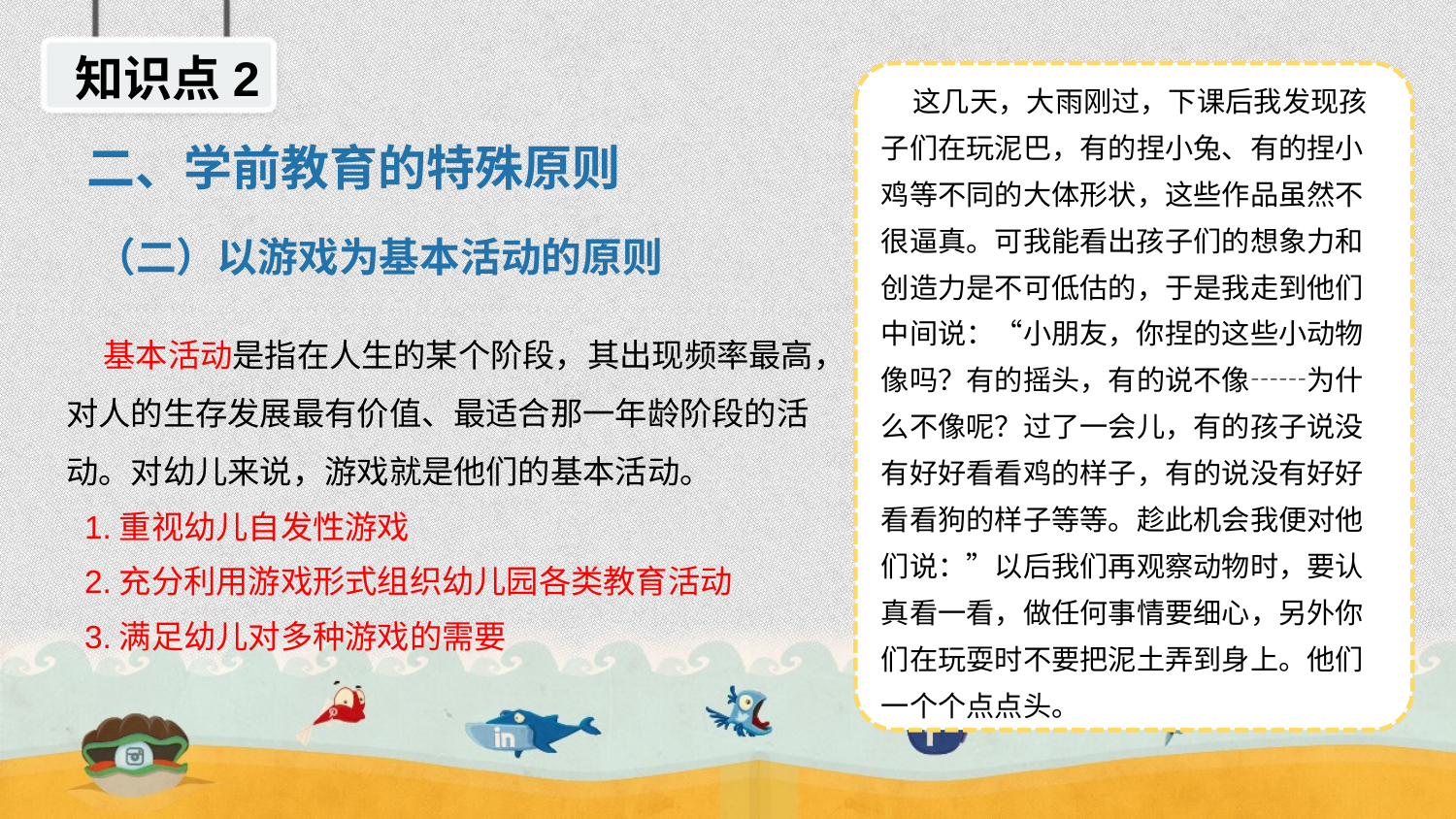

知识点2
    这几天，大雨刚过，下课后我发现孩子们在玩泥巴，有的捏小兔、有的捏小鸡等不同的大体形状，这些作品虽然不很逼真。可我能看出孩子们的想象力和创造力是不可低估的，于是我走到他们中间说：“小朋友，你捏的这些小动物像吗？有的摇头，有的说不像┄┄为什么不像呢？过了一会儿，有的孩子说没有好好看看鸡的样子，有的说没有好好看看狗的样子等等。趁此机会我便对他们说：”以后我们再观察动物时，要认真看一看，做任何事情要细心，另外你们在玩耍时不要把泥土弄到身上。他们一个个点点头。
二、学前教育的特殊原则
（二）以游戏为基本活动的原则
    基本活动是指在人生的某个阶段，其出现频率最高，对人的生存发展最有价值、最适合那一年龄阶段的活动。对幼儿来说，游戏就是他们的基本活动。
  1.重视幼儿自发性游戏
  2.充分利用游戏形式组织幼儿园各类教育活动
  3.满足幼儿对多种游戏的需要